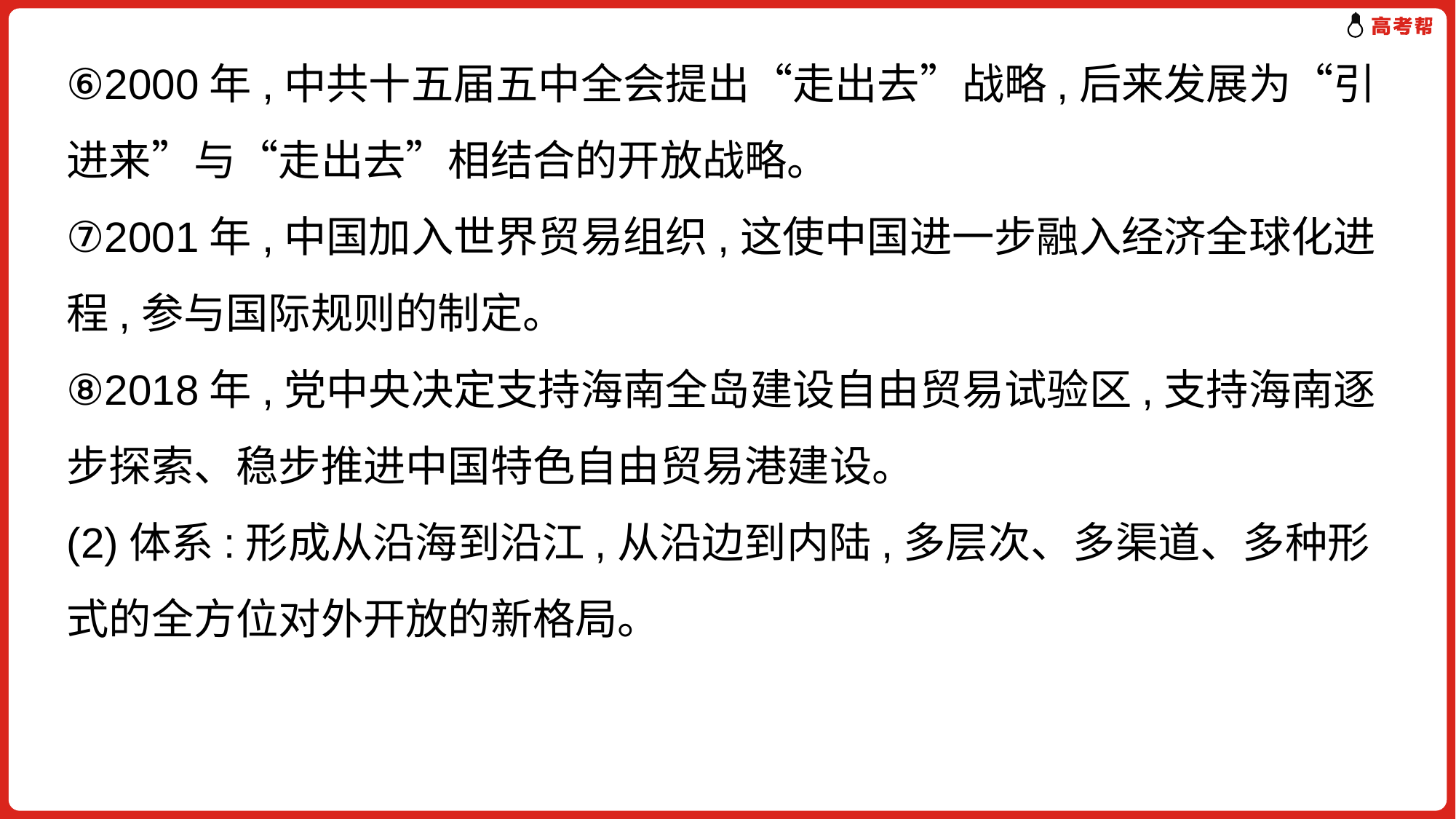

⑥2000年,中共十五届五中全会提出“走出去”战略,后来发展为“引进来”与“走出去”相结合的开放战略。
⑦2001年,中国加入世界贸易组织,这使中国进一步融入经济全球化进程,参与国际规则的制定。
⑧2018年,党中央决定支持海南全岛建设自由贸易试验区,支持海南逐步探索、稳步推进中国特色自由贸易港建设。
(2)体系:形成从沿海到沿江,从沿边到内陆,多层次、多渠道、多种形式的全方位对外开放的新格局。